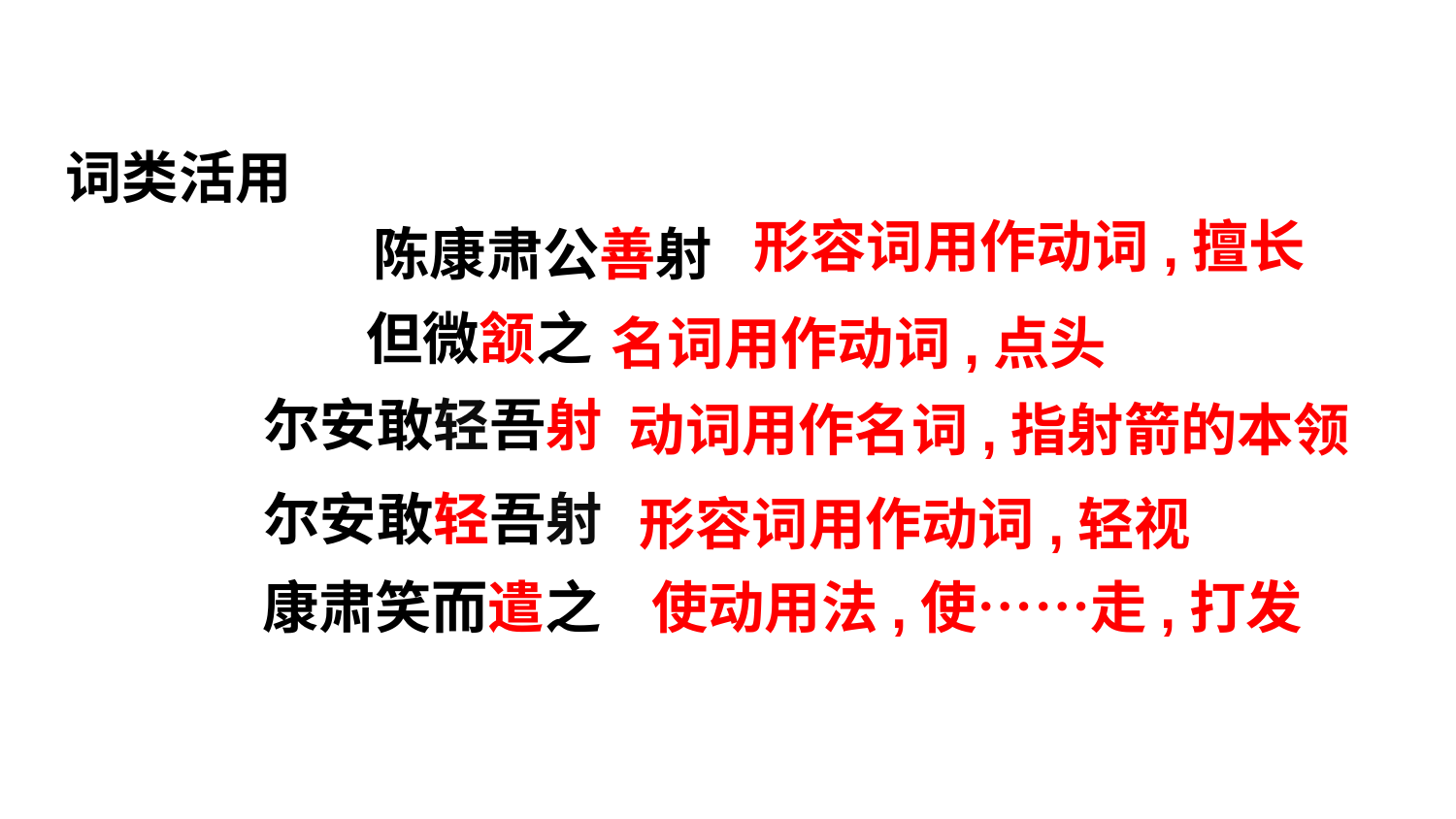

词类活用
陈康肃公善射
形容词用作动词,擅长
但微颔之
名词用作动词,点头
尔安敢轻吾射
动词用作名词,指射箭的本领
尔安敢轻吾射
形容词用作动词,轻视
使动用法,使……走,打发
康肃笑而遣之